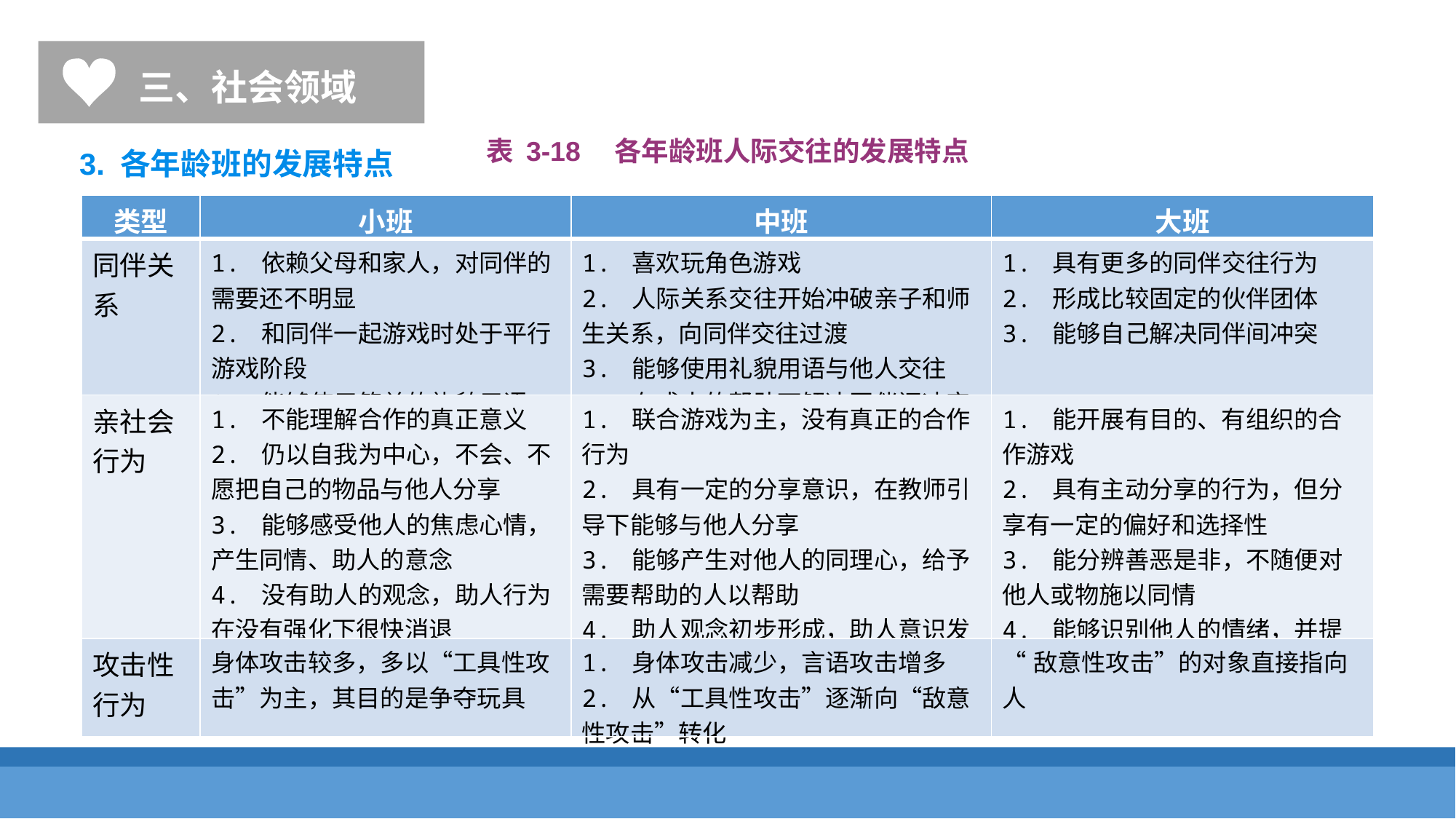

三、社会领域
表 3-18　各年龄班人际交往的发展特点
3. 各年龄班的发展特点
| 类型 | 小班 | 中班 | 大班 |
| --- | --- | --- | --- |
| 同伴关系 | 1. 依赖父母和家人，对同伴的需要还不明显 2. 和同伴一起游戏时处于平行游戏阶段 3. 能够使用简单的礼貌用语 | 1. 喜欢玩角色游戏 2. 人际关系交往开始冲破亲子和师生关系，向同伴交往过渡 3. 能够使用礼貌用语与他人交往 4. 在成人的帮助下解决同伴间冲突 | 1. 具有更多的同伴交往行为 2. 形成比较固定的伙伴团体 3. 能够自己解决同伴间冲突 |
| 亲社会行为 | 1. 不能理解合作的真正意义 2. 仍以自我为中心，不会、不愿把自己的物品与他人分享 3. 能够感受他人的焦虑心情，产生同情、助人的意念 4. 没有助人的观念，助人行为在没有强化下很快消退 | 1. 联合游戏为主，没有真正的合作行为 2. 具有一定的分享意识，在教师引导下能够与他人分享 3. 能够产生对他人的同理心，给予需要帮助的人以帮助 4. 助人观念初步形成，助人意识发展快于助人行为发展 | 1. 能开展有目的、有组织的合作游戏 2. 具有主动分享的行为，但分享有一定的偏好和选择性 3. 能分辨善恶是非，不随便对他人或物施以同情 4. 能够识别他人的情绪，并提供帮助 |
| 攻击性行为 | 身体攻击较多，多以“工具性攻击”为主，其目的是争夺玩具 | 1. 身体攻击减少，言语攻击增多 2. 从“工具性攻击”逐渐向“敌意 性攻击”转化 | “敌意性攻击”的对象直接指向人 |